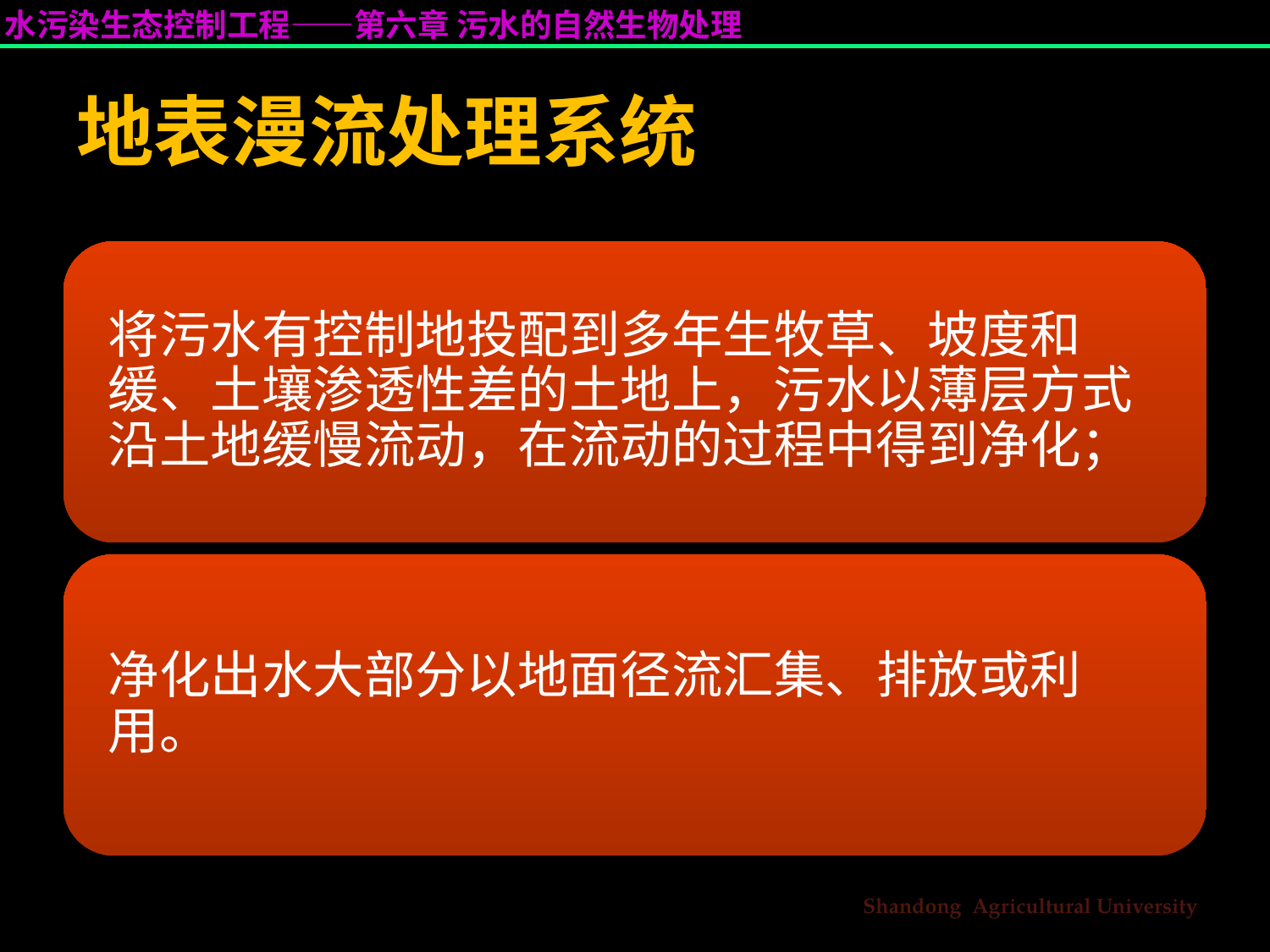

# 地表漫流处理系统
将污水有控制地投配到多年生牧草、坡度和缓、土壤渗透性差的土地上，污水以薄层方式沿土地缓慢流动，在流动的过程中得到净化；
净化出水大部分以地面径流汇集、排放或利用。